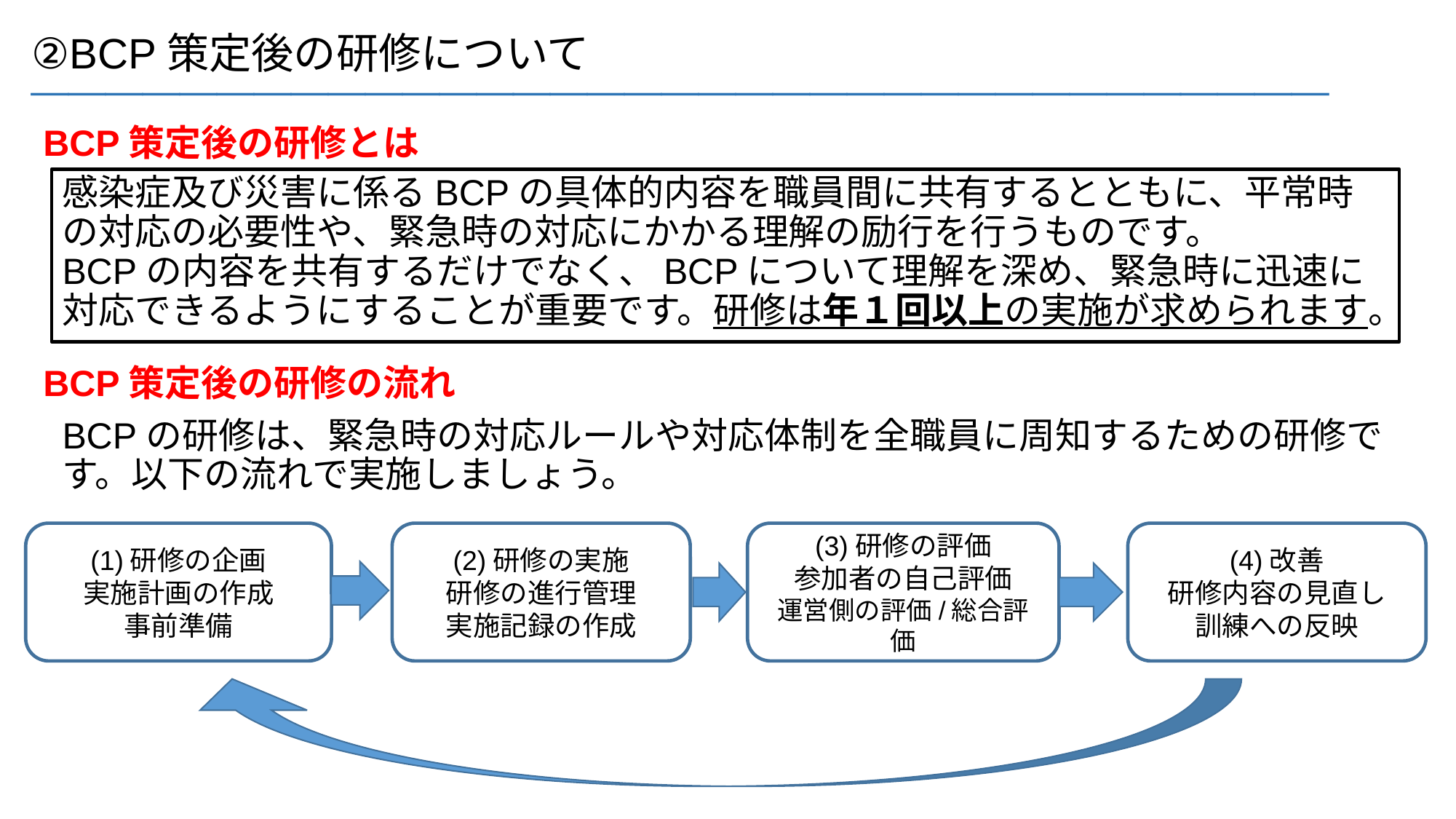

___________________________________
②BCP策定後の研修について
BCP策定後の研修とは
感染症及び災害に係るBCPの具体的内容を職員間に共有するとともに、平常時の対応の必要性や、緊急時の対応にかかる理解の励行を行うものです。
BCPの内容を共有するだけでなく、BCPについて理解を深め、緊急時に迅速に対応できるようにすることが重要です。研修は年１回以上の実施が求められます。

BCP策定後の研修の流れ
BCPの研修は、緊急時の対応ルールや対応体制を全職員に周知するための研修です。以下の流れで実施しましょう。
(1)研修の企画
実施計画の作成
事前準備
(2)研修の実施
研修の進行管理
実施記録の作成
(3)研修の評価
参加者の自己評価
運営側の評価/総合評価
(4)改善
研修内容の見直し
訓練への反映